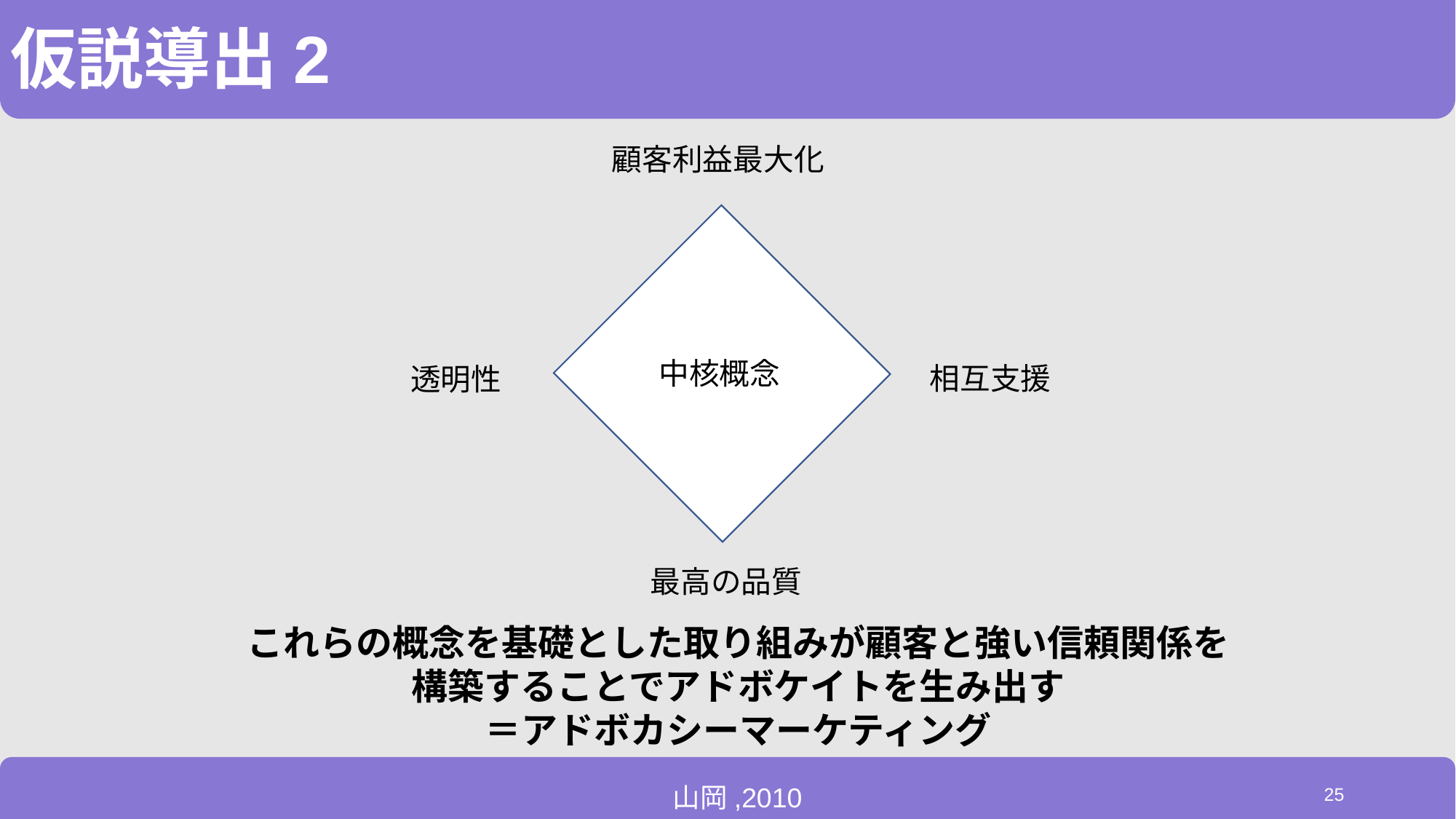

# 仮説導出2
顧客利益最大化

中核概念
相互支援
透明性
最高の品質
これらの概念を基礎とした取り組みが顧客と強い信頼関係を
構築することでアドボケイトを生み出す
＝アドボカシーマーケティング
25
山岡,2010